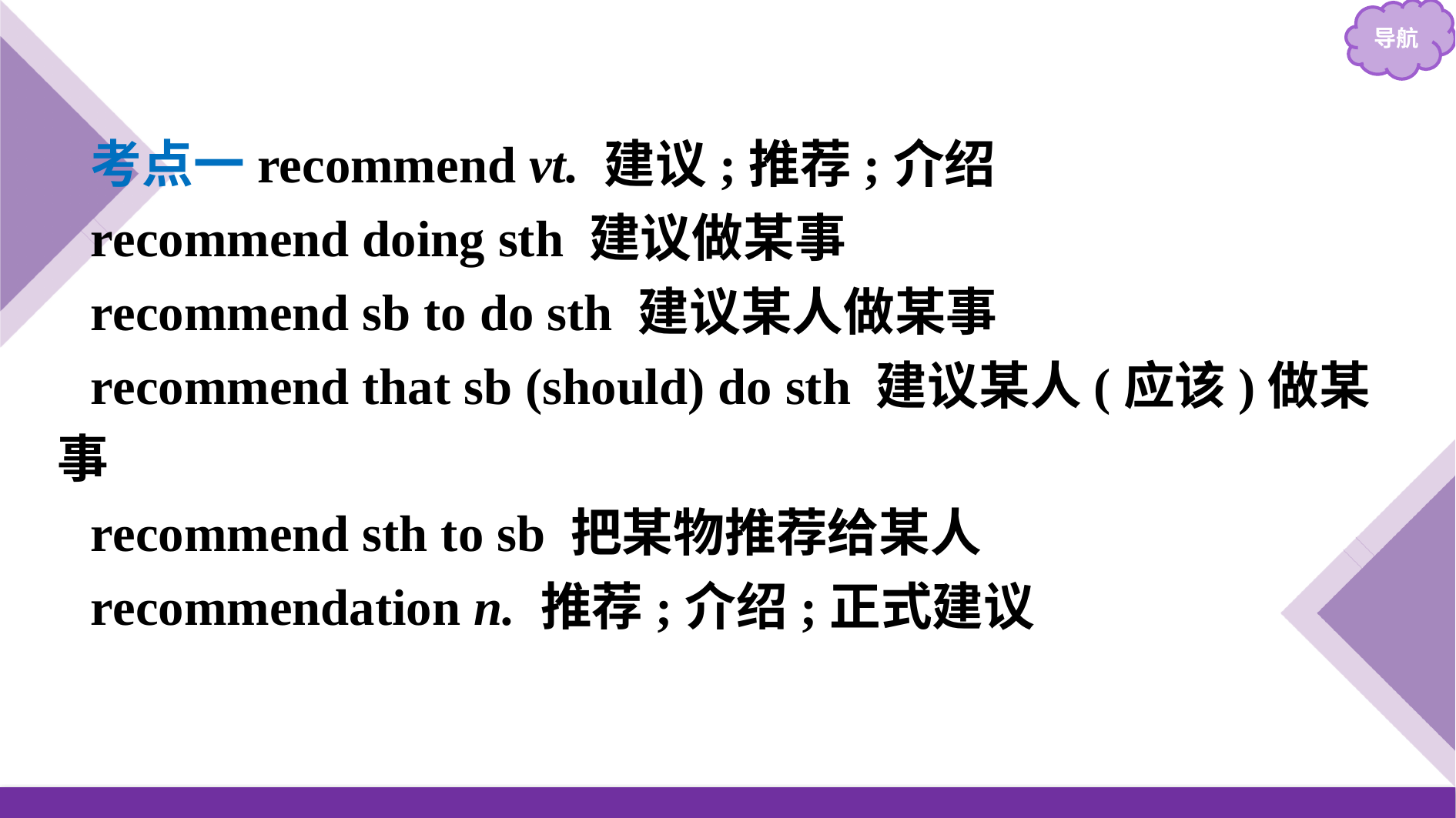

考点一recommend vt. 建议;推荐;介绍
recommend doing sth 建议做某事
recommend sb to do sth 建议某人做某事
recommend that sb (should) do sth 建议某人(应该)做某事
recommend sth to sb 把某物推荐给某人
recommendation n. 推荐;介绍;正式建议